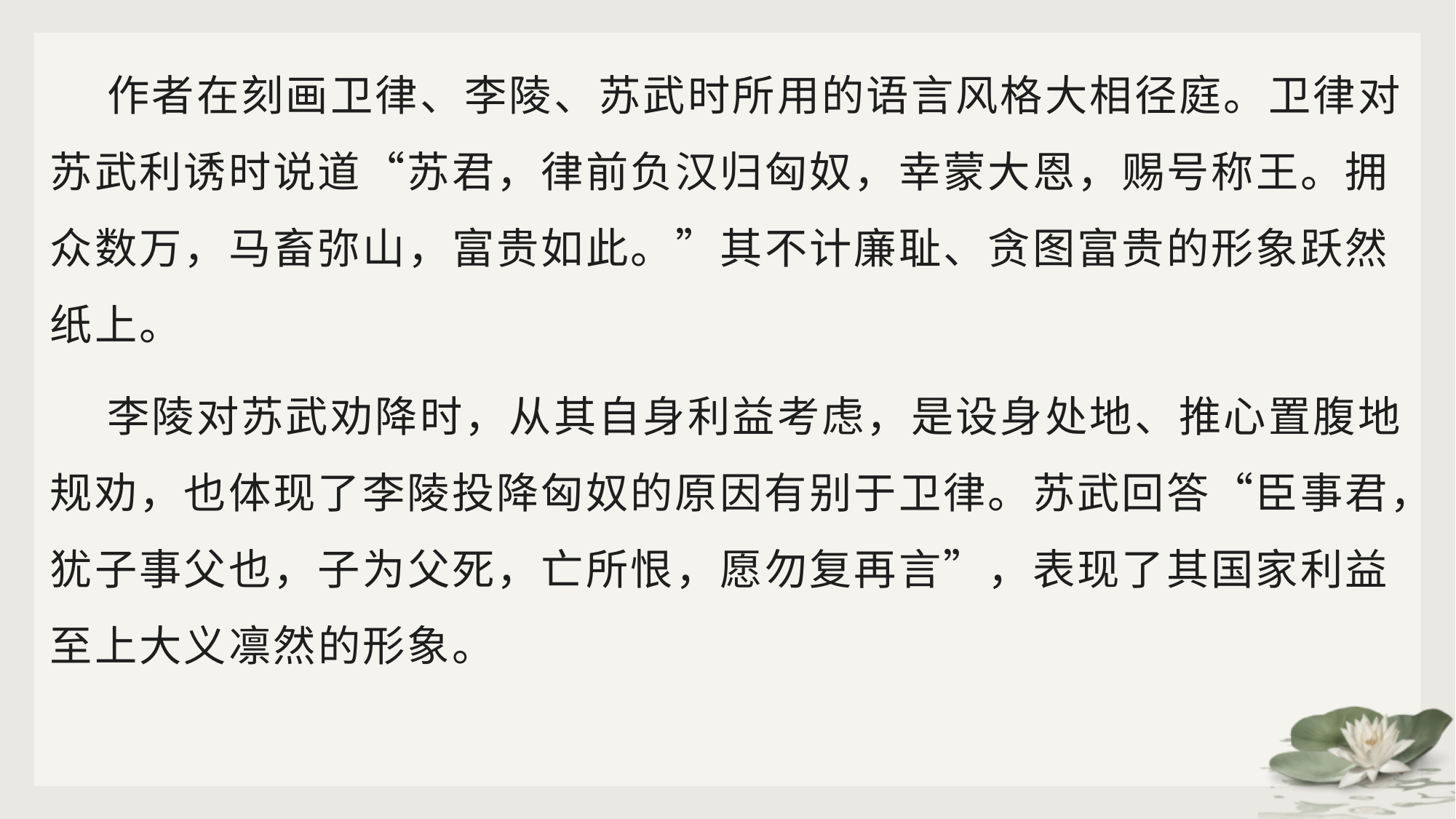

作者在刻画卫律、李陵、苏武时所用的语言风格大相径庭。卫律对苏武利诱时说道“苏君，律前负汉归匈奴，幸蒙大恩，赐号称王。拥众数万，马畜弥山，富贵如此。”其不计廉耻、贪图富贵的形象跃然纸上。
    李陵对苏武劝降时，从其自身利益考虑，是设身处地、推心置腹地规劝，也体现了李陵投降匈奴的原因有别于卫律。苏武回答“臣事君，犹子事父也，子为父死，亡所恨，愿勿复再言”，表现了其国家利益至上大义凛然的形象。